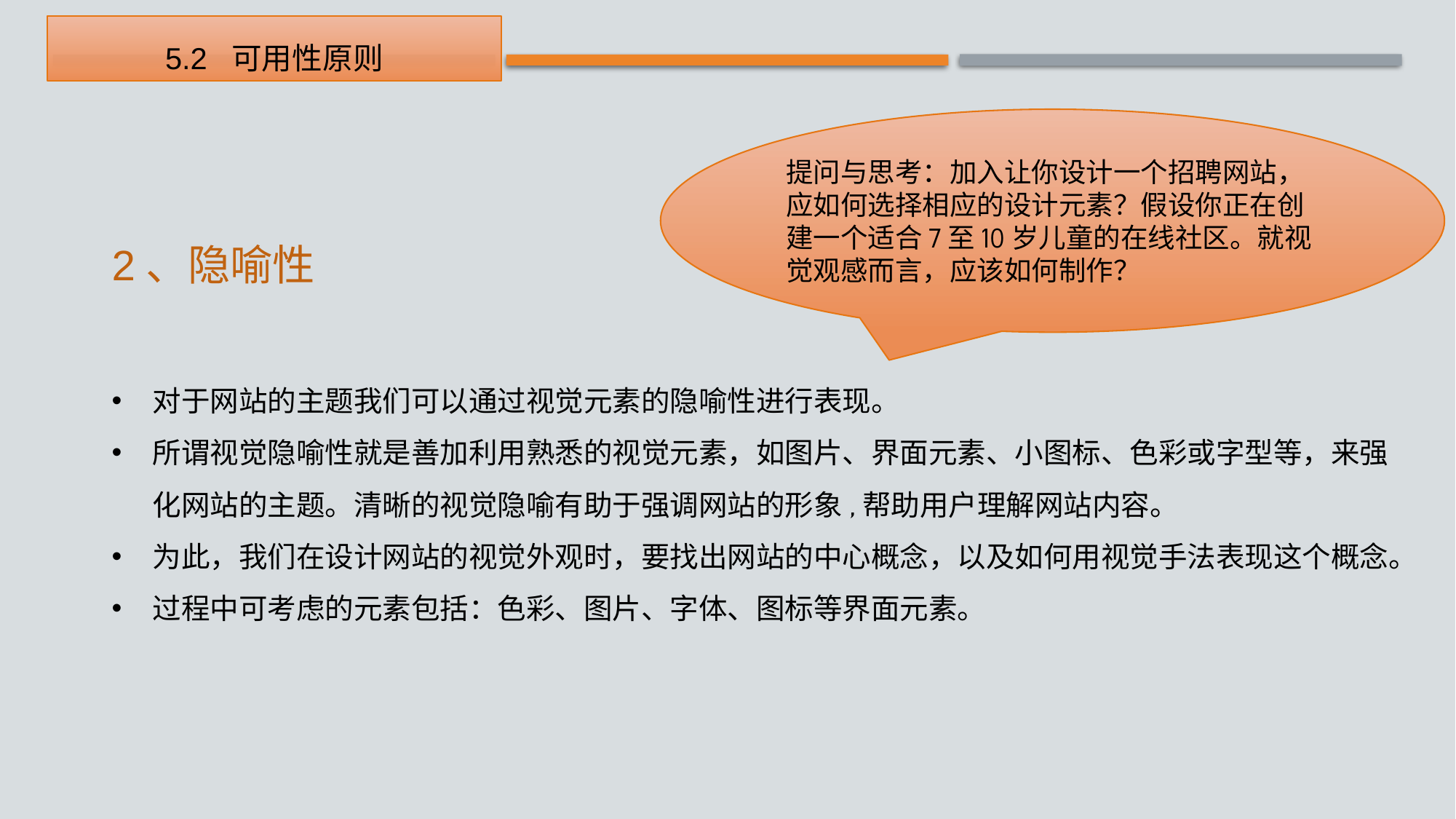

5.2  可用性原则
提问与思考：加入让你设计一个招聘网站，应如何选择相应的设计元素？假设你正在创建一个适合7至10岁儿童的在线社区。就视觉观感而言，应该如何制作？
2、隐喻性

对于网站的主题我们可以通过视觉元素的隐喻性进行表现。
所谓视觉隐喻性就是善加利用熟悉的视觉元素，如图片、界面元素、小图标、色彩或字型等，来强化网站的主题。清晰的视觉隐喻有助于强调网站的形象,帮助用户理解网站内容。
为此，我们在设计网站的视觉外观时，要找出网站的中心概念，以及如何用视觉手法表现这个概念。
过程中可考虑的元素包括：色彩、图片、字体、图标等界面元素。